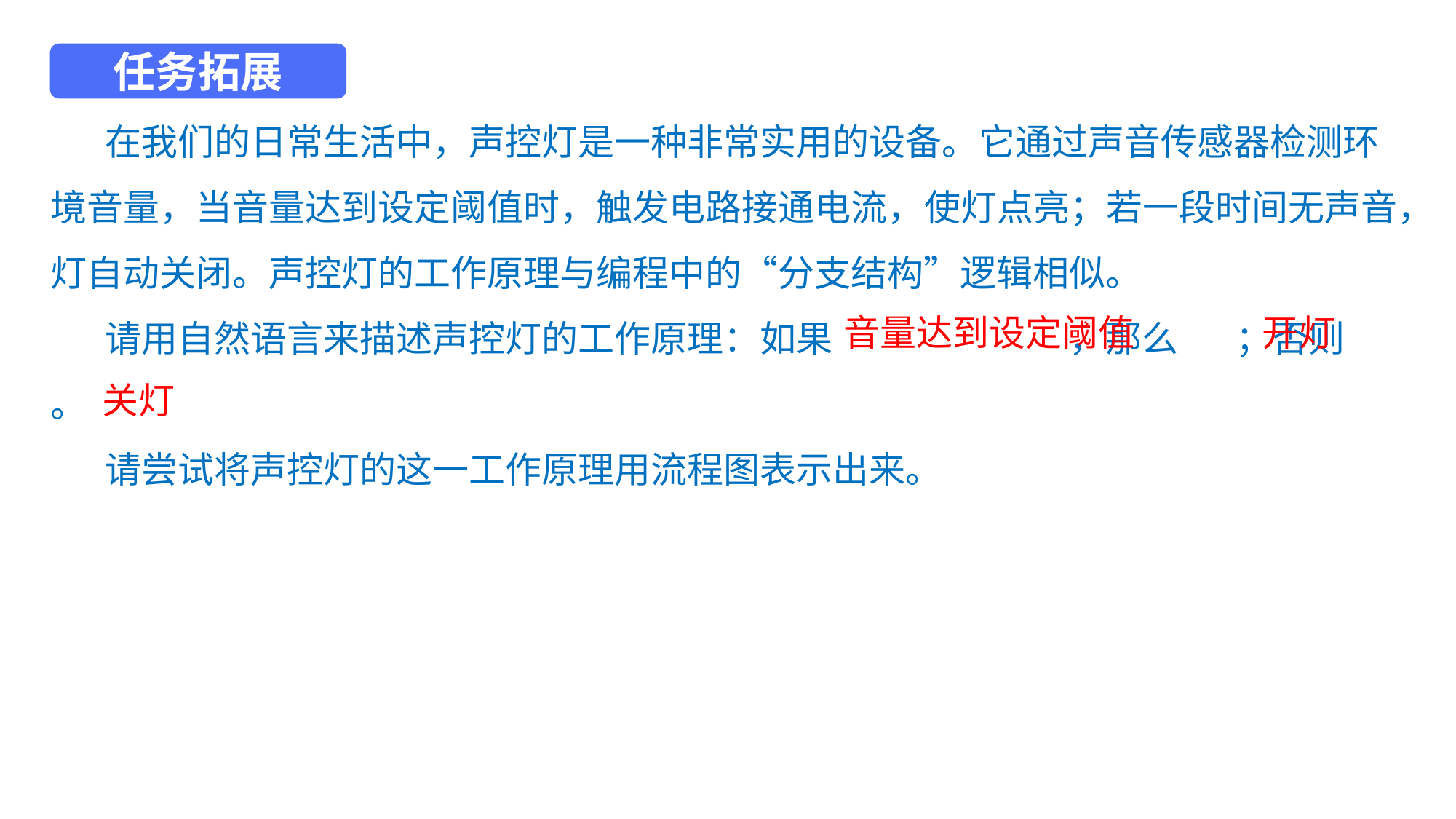

任务拓展
在我们的日常生活中，声控灯是一种非常实用的设备。它通过声音传感器检测环境音量，当音量达到设定阈值时，触发电路接通电流，使灯点亮；若一段时间无声音，灯自动关闭。声控灯的工作原理与编程中的“分支结构”逻辑相似。
请用自然语言来描述声控灯的工作原理：如果                             ，那么       ；否则        。
请尝试将声控灯的这一工作原理用流程图表示出来。

音量达到设定阈值
开灯
关灯